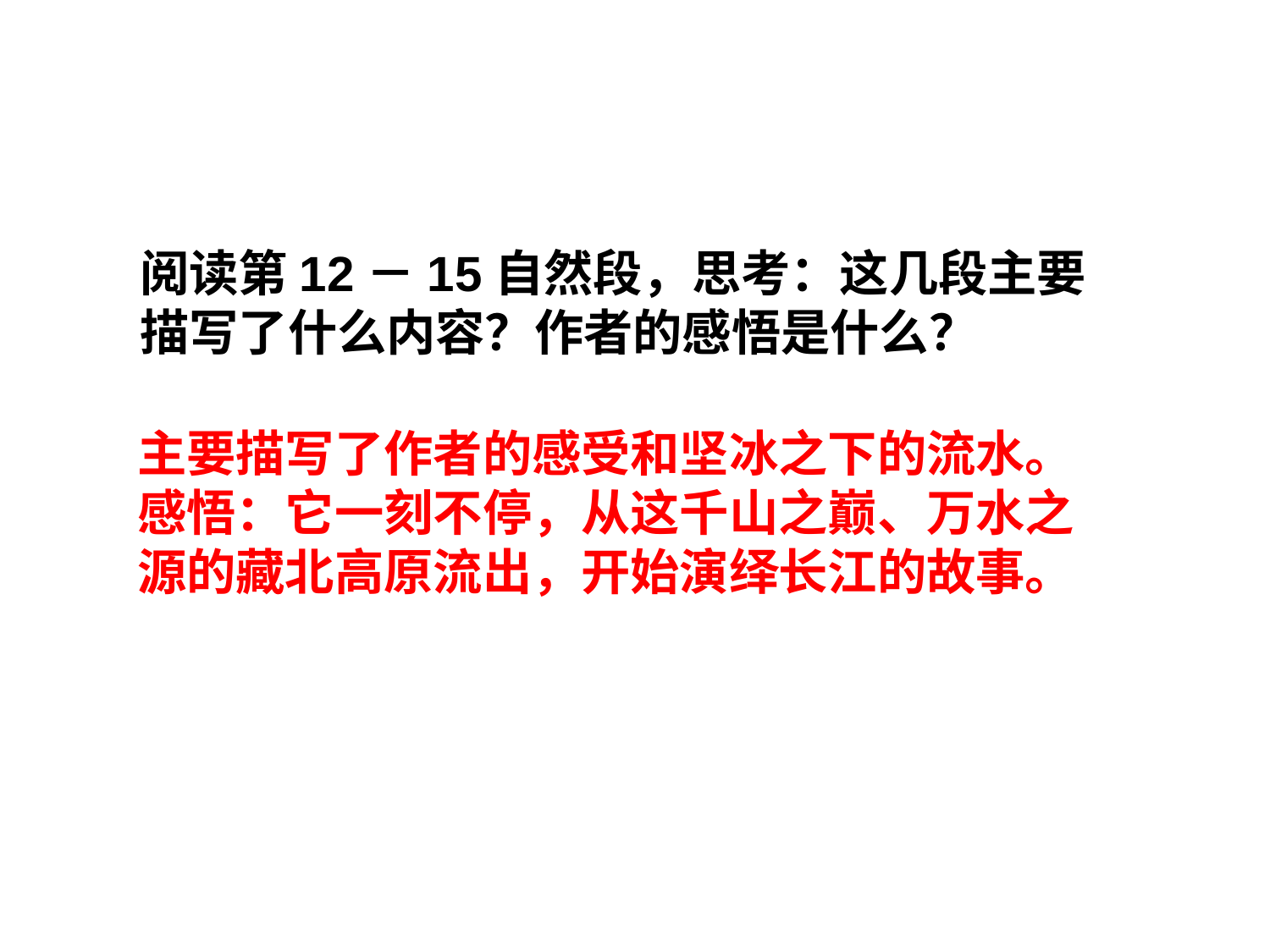

阅读第12－15自然段，思考：这几段主要描写了什么内容？作者的感悟是什么？
主要描写了作者的感受和坚冰之下的流水。感悟：它一刻不停，从这千山之巅、万水之源的藏北高原流出，开始演绎长江的故事。